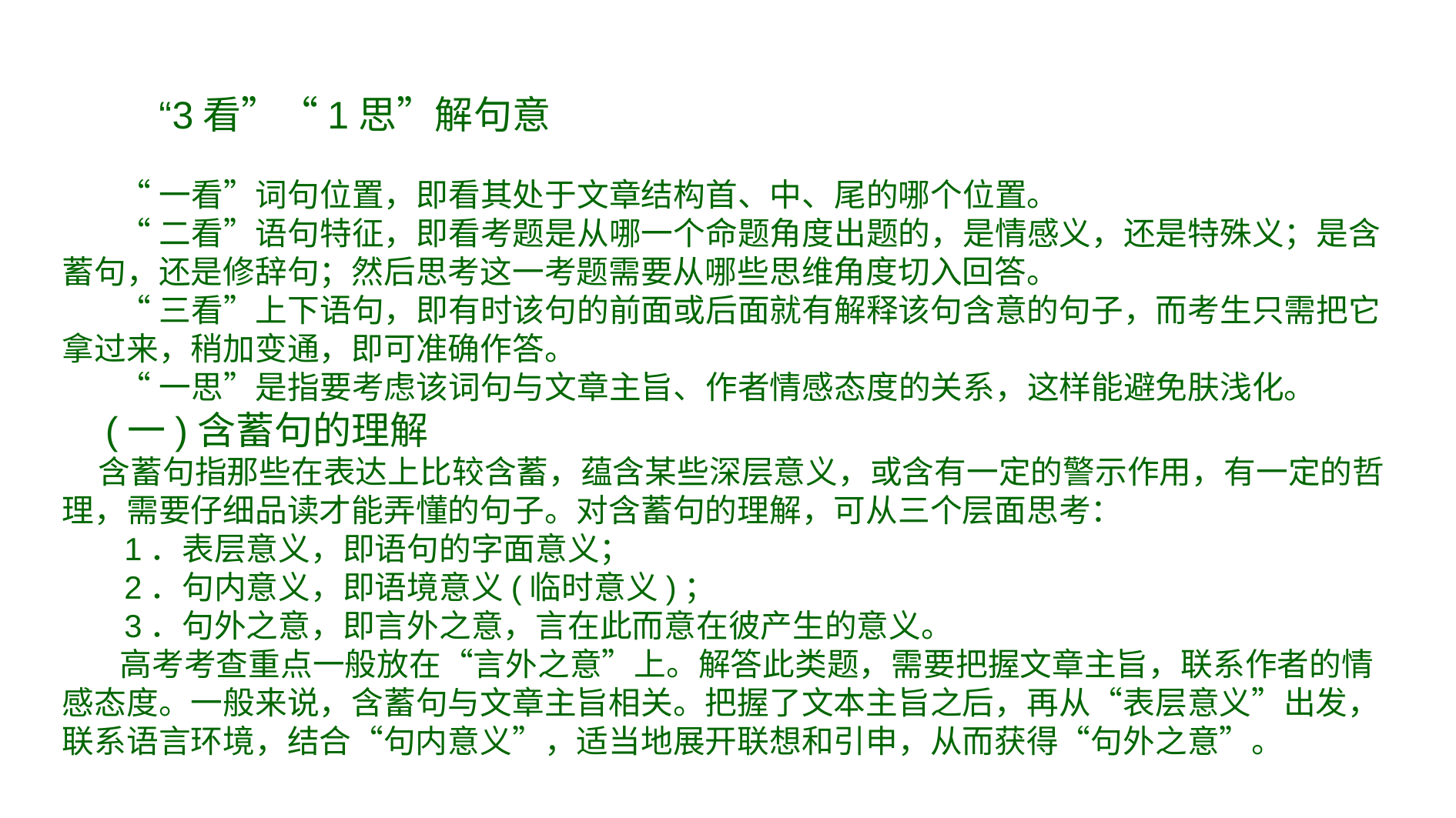

“3看”“1思”解句意

        “一看”词句位置，即看其处于文章结构首、中、尾的哪个位置。
        “二看”语句特征，即看考题是从哪一个命题角度出题的，是情感义，还是特殊义；是含蓄句，还是修辞句；然后思考这一考题需要从哪些思维角度切入回答。
        “三看”上下语句，即有时该句的前面或后面就有解释该句含意的句子，而考生只需把它拿过来，稍加变通，即可准确作答。
        “一思”是指要考虑该词句与文章主旨、作者情感态度的关系，这样能避免肤浅化。
    (一)含蓄句的理解
    含蓄句指那些在表达上比较含蓄，蕴含某些深层意义，或含有一定的警示作用，有一定的哲理，需要仔细品读才能弄懂的句子。对含蓄句的理解，可从三个层面思考：
       1．表层意义，即语句的字面意义；
       2．句内意义，即语境意义(临时意义)；
       3．句外之意，即言外之意，言在此而意在彼产生的意义。
       高考考查重点一般放在“言外之意”上。解答此类题，需要把握文章主旨，联系作者的情感态度。一般来说，含蓄句与文章主旨相关。把握了文本主旨之后，再从“表层意义”出发，联系语言环境，结合“句内意义”，适当地展开联想和引申，从而获得“句外之意”。